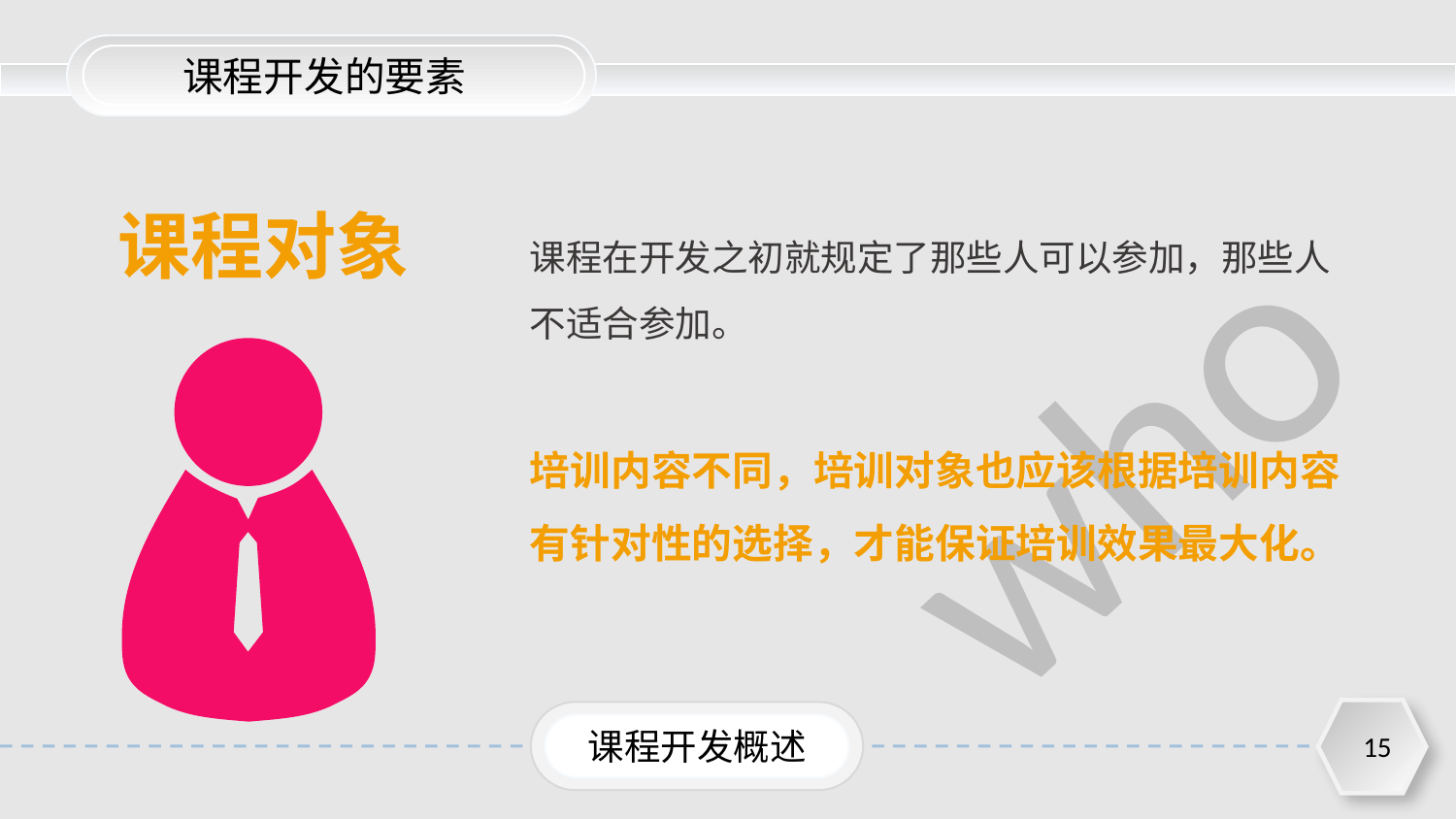

课程开发的要素
课程对象
课程在开发之初就规定了那些人可以参加，那些人不适合参加。
who

培训内容不同，培训对象也应该根据培训内容有针对性的选择，才能保证培训效果最大化。
课程开发概述